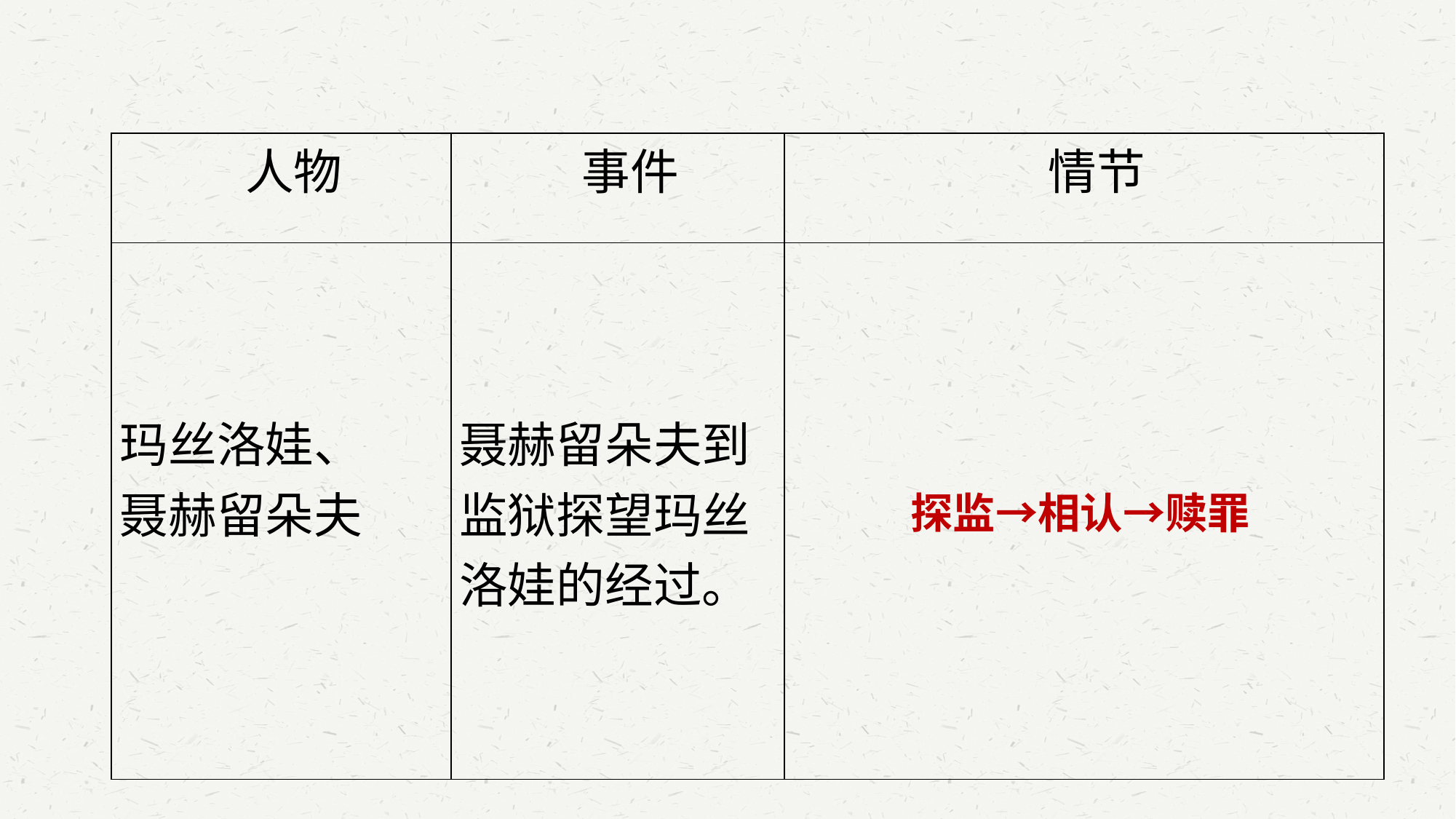

| 人物 | 事件 | 情节 |
| --- | --- | --- |
| 玛丝洛娃、 聂赫留朵夫 | 聂赫留朵夫到监狱探望玛丝洛娃的经过。 | 探监→相认→赎罪 |